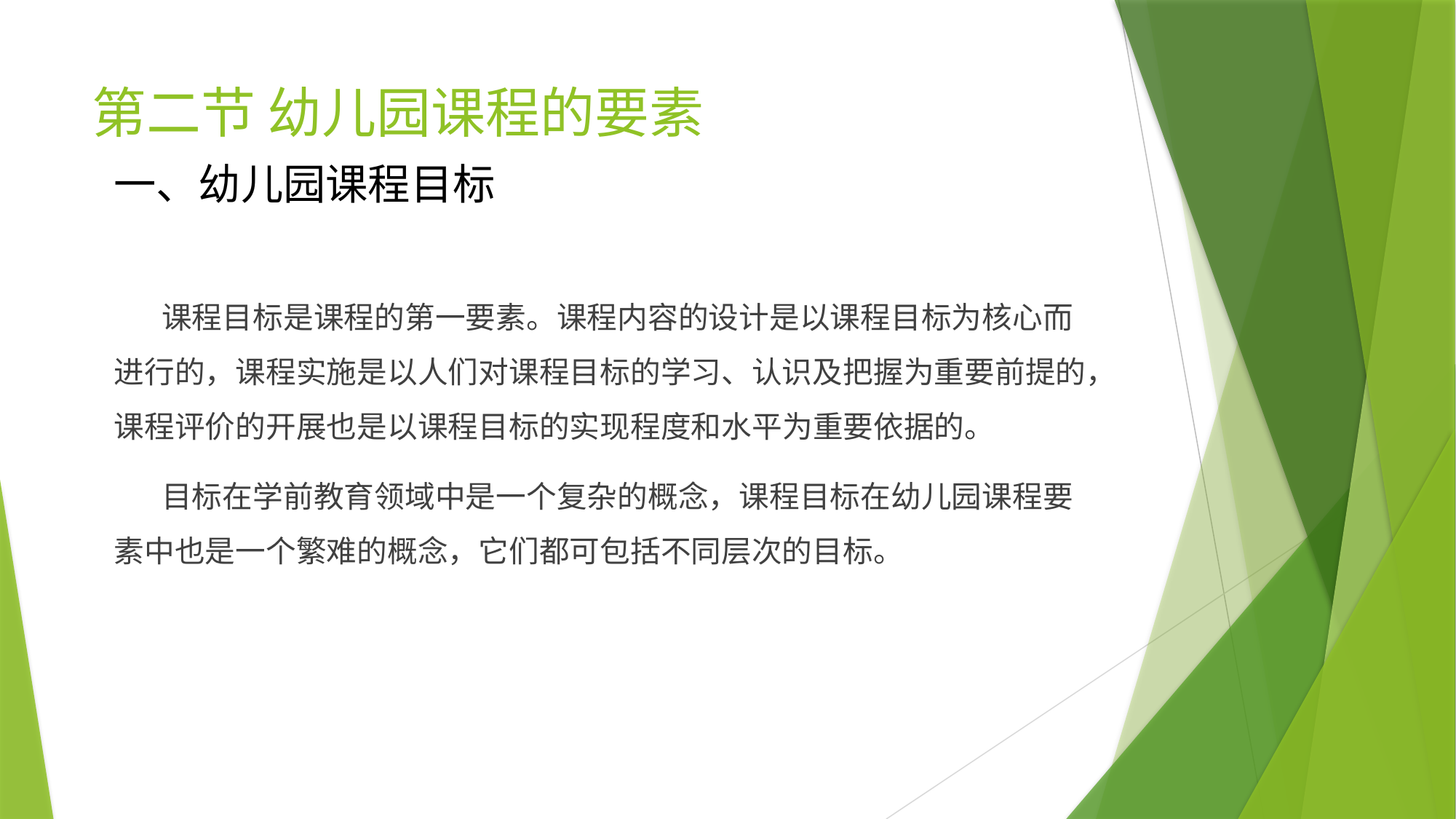

# 第二节 幼儿园课程的要素
一、幼儿园课程目标
      课程目标是课程的第一要素。课程内容的设计是以课程目标为核心而进行的，课程实施是以人们对课程目标的学习、认识及把握为重要前提的，课程评价的开展也是以课程目标的实现程度和水平为重要依据的。
      目标在学前教育领域中是一个复杂的概念，课程目标在幼儿园课程要素中也是一个繁难的概念，它们都可包括不同层次的目标。